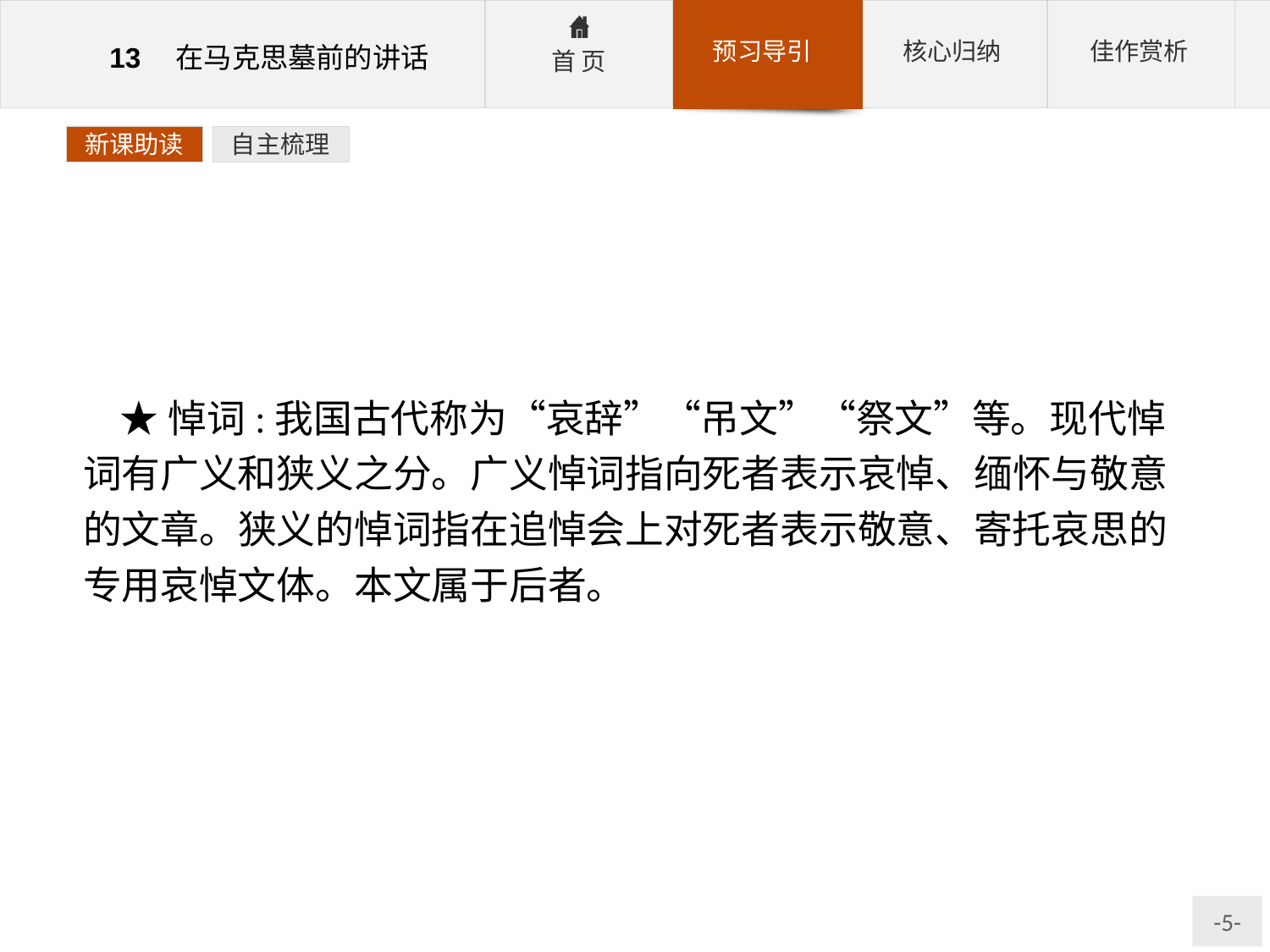

新课助读
自主梳理
★悼词:我国古代称为“哀辞”“吊文”“祭文”等。现代悼词有广义和狭义之分。广义悼词指向死者表示哀悼、缅怀与敬意的文章。狭义的悼词指在追悼会上对死者表示敬意、寄托哀思的专用哀悼文体。本文属于后者。